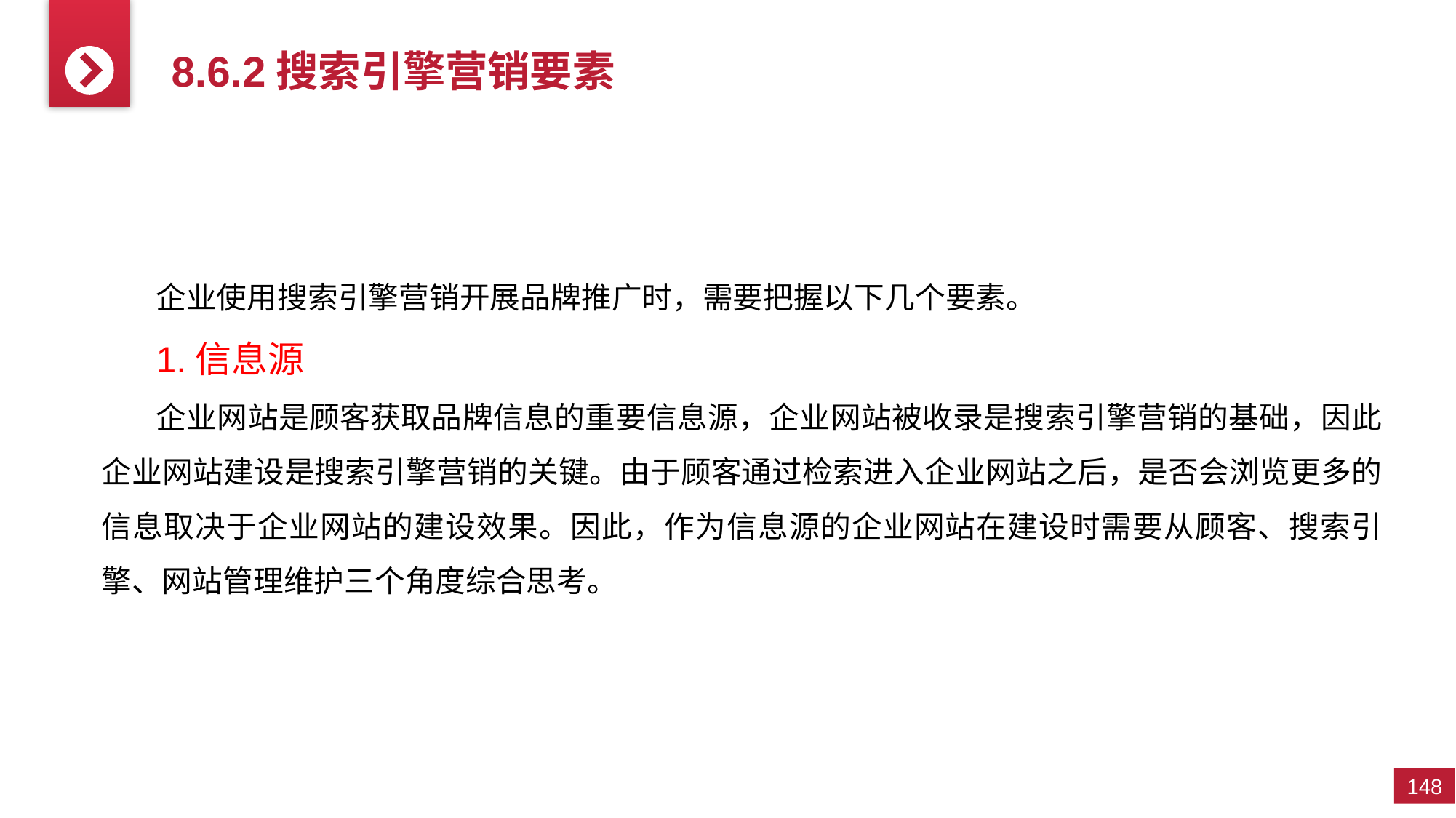

8.6.2搜索引擎营销要素
企业使用搜索引擎营销开展品牌推广时，需要把握以下几个要素。
1.信息源
企业网站是顾客获取品牌信息的重要信息源，企业网站被收录是搜索引擎营销的基础，因此企业网站建设是搜索引擎营销的关键。由于顾客通过检索进入企业网站之后，是否会浏览更多的信息取决于企业网站的建设效果。因此，作为信息源的企业网站在建设时需要从顾客、搜索引擎、网站管理维护三个角度综合思考。